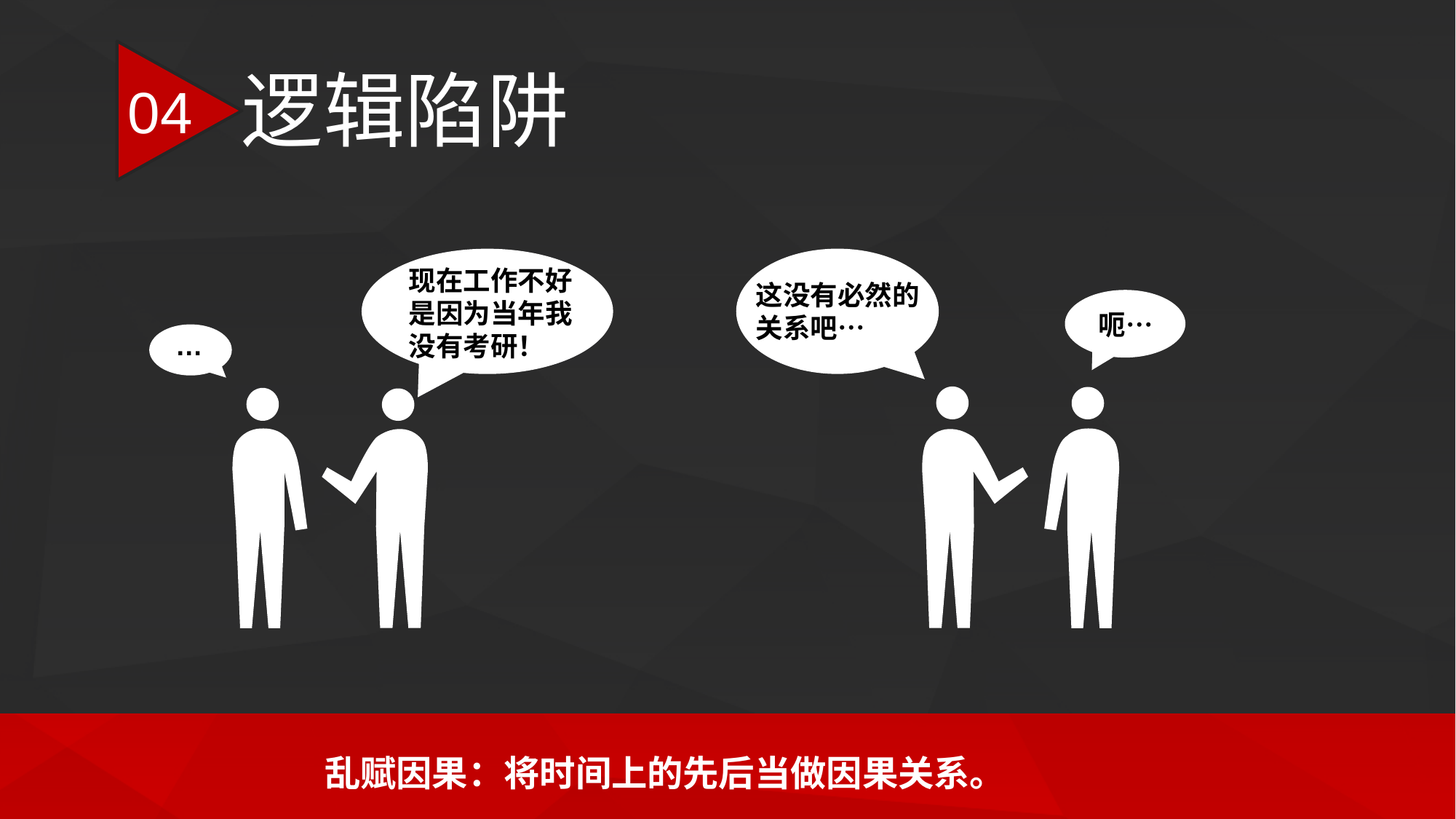

逻辑陷阱
04

现在工作不好是因为当年我没有考研！
这没有必然的关系吧…

呃…
…

乱赋因果：将时间上的先后当做因果关系。